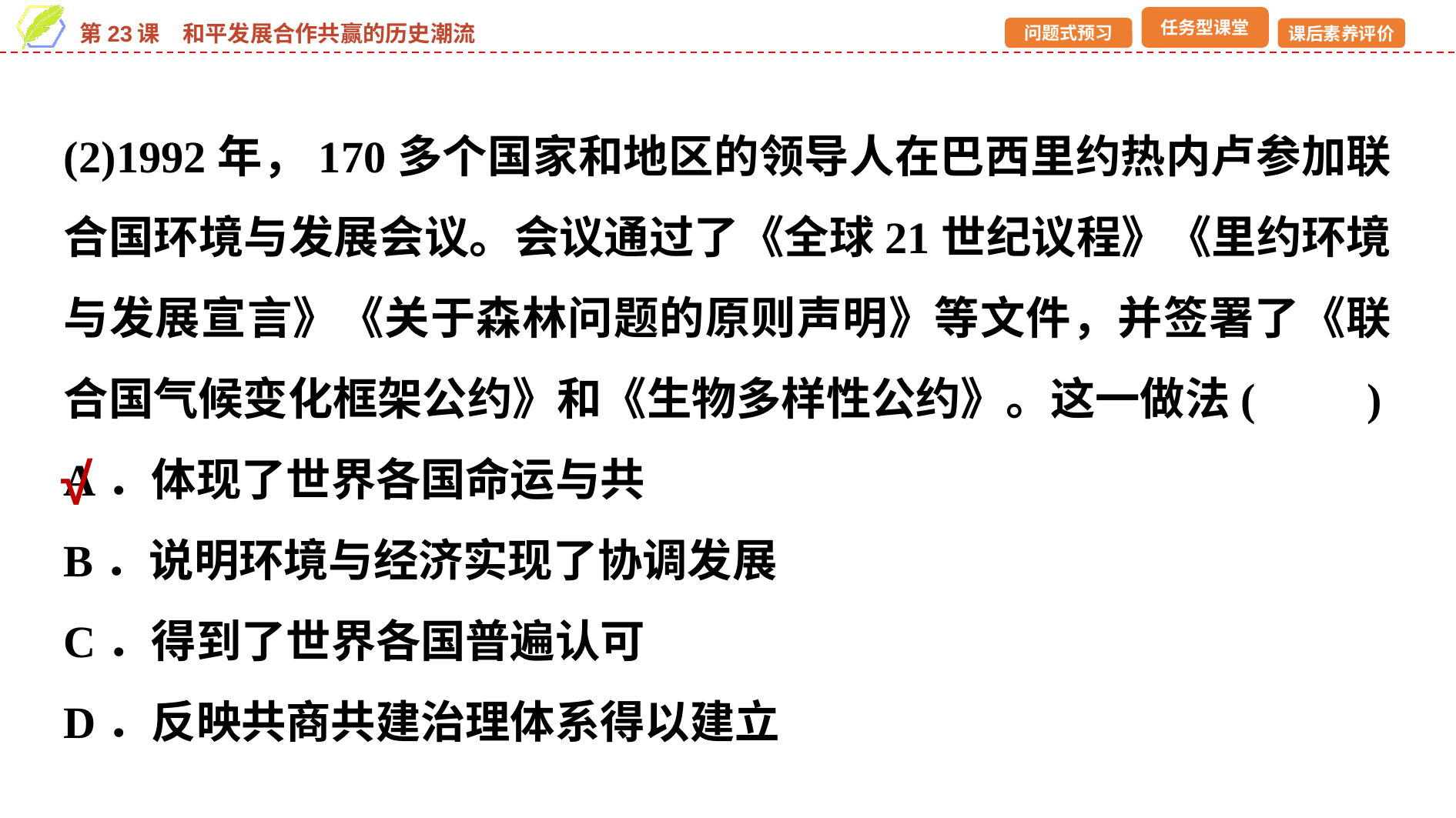

(2)1992年，170多个国家和地区的领导人在巴西里约热内卢参加联合国环境与发展会议。会议通过了《全球21世纪议程》《里约环境与发展宣言》《关于森林问题的原则声明》等文件，并签署了《联合国气候变化框架公约》和《生物多样性公约》。这一做法(　　)
A．体现了世界各国命运与共
B．说明环境与经济实现了协调发展
C．得到了世界各国普遍认可
D．反映共商共建治理体系得以建立
√